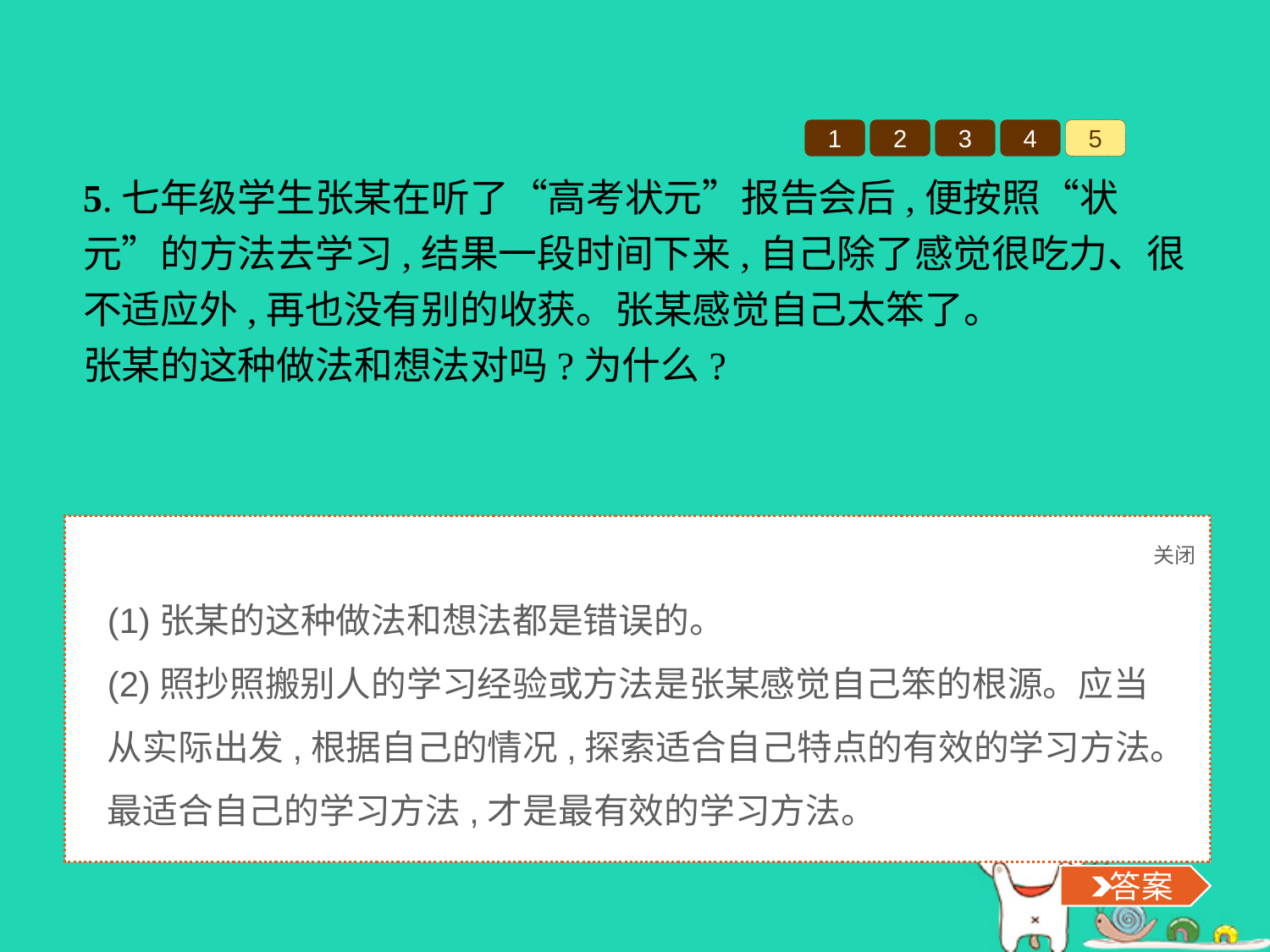

1
2
3
4
5
5.七年级学生张某在听了“高考状元”报告会后,便按照“状元”的方法去学习,结果一段时间下来,自己除了感觉很吃力、很不适应外,再也没有别的收获。张某感觉自己太笨了。
张某的这种做法和想法对吗?为什么?

关闭
  答案

(1)张某的这种做法和想法都是错误的。
(2)照抄照搬别人的学习经验或方法是张某感觉自己笨的根源。应当从实际出发,根据自己的情况,探索适合自己特点的有效的学习方法。最适合自己的学习方法,才是最有效的学习方法。
  答案